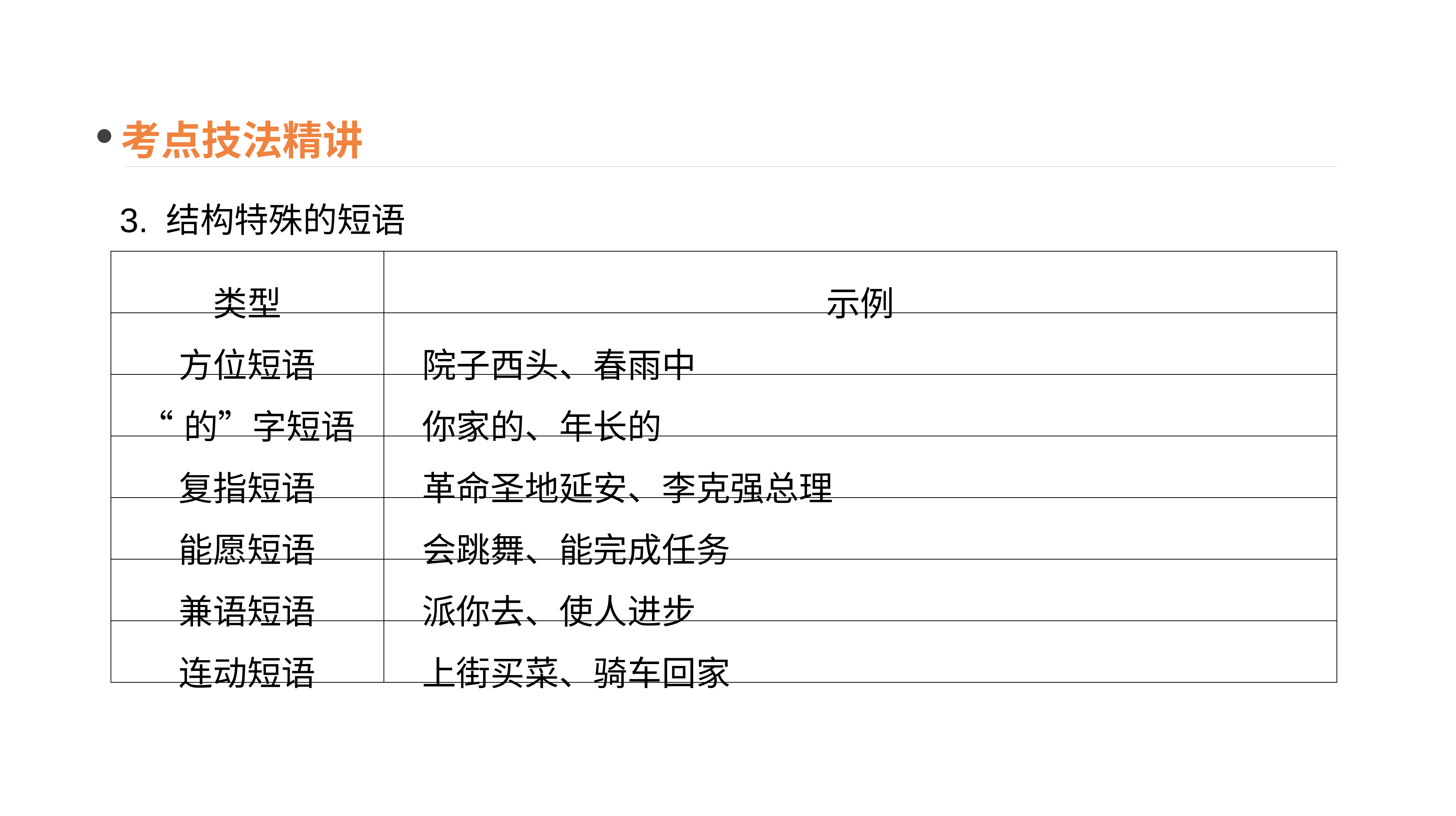

考点技法精讲

3. 结构特殊的短语
| 类型 | 示例 |
| --- | --- |
| 方位短语 | 院子西头、春雨中 |
| “的”字短语 | 你家的、年长的 |
| 复指短语 | 革命圣地延安、李克强总理 |
| 能愿短语 | 会跳舞、能完成任务 |
| 兼语短语 | 派你去、使人进步 |
| 连动短语 | 上街买菜、骑车回家 |